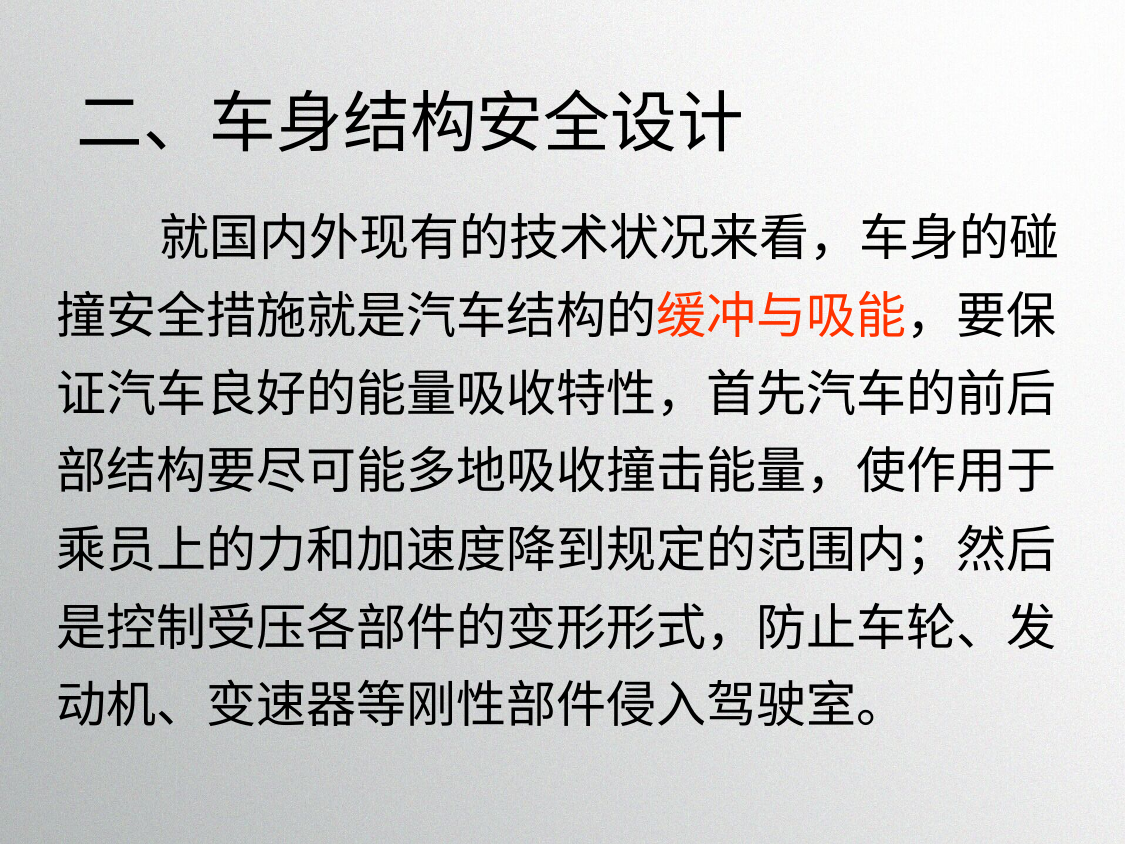

二、车身结构安全设计
就国内外现有的技术状况来看，车身的碰撞安全措施就是汽车结构的缓冲与吸能，要保证汽车良好的能量吸收特性，首先汽车的前后部结构要尽可能多地吸收撞击能量，使作用于乘员上的力和加速度降到规定的范围内；然后是控制受压各部件的变形形式，防止车轮、发动机、变速器等刚性部件侵入驾驶室。